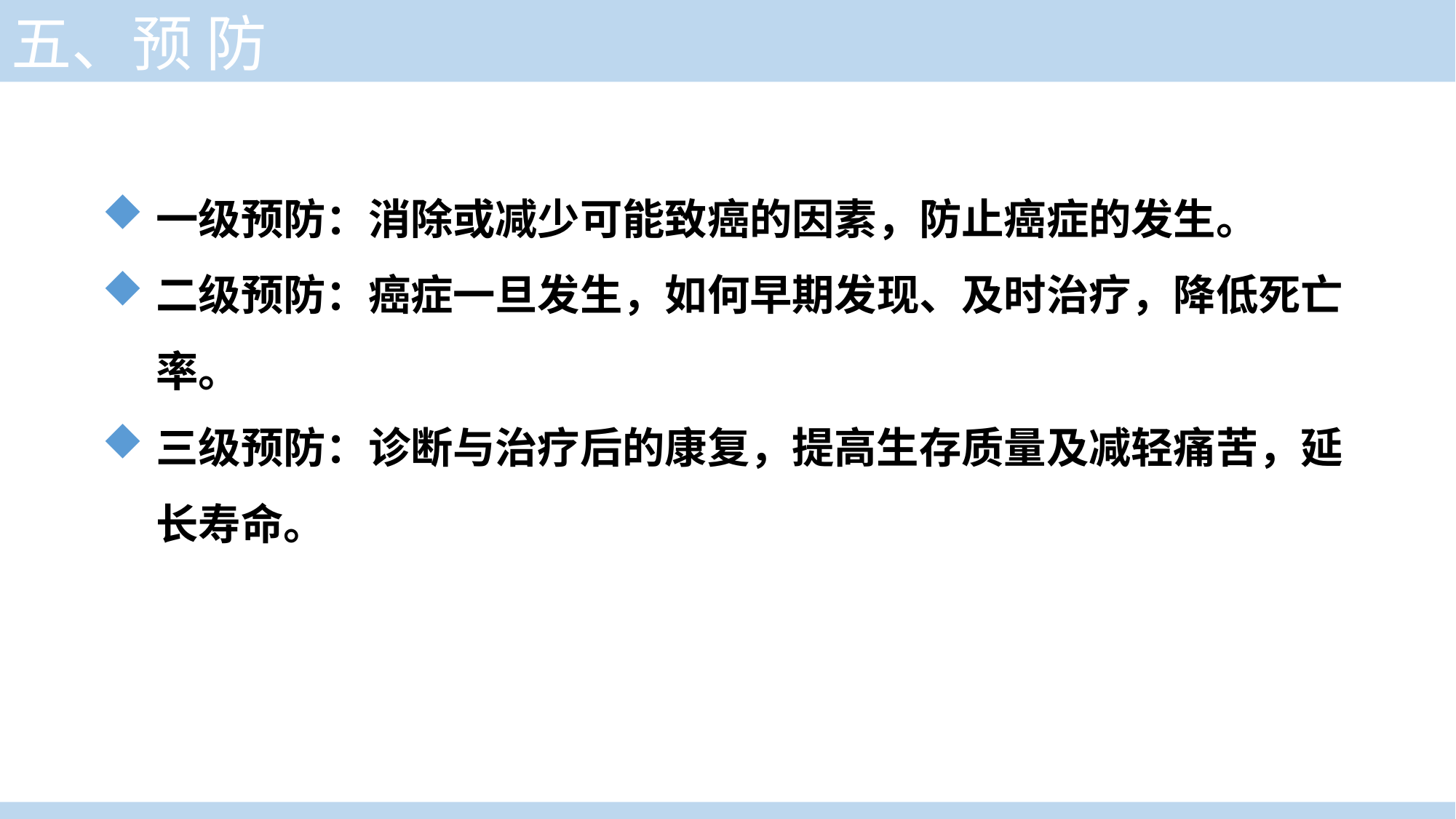

五、预 防
一级预防：消除或减少可能致癌的因素，防止癌症的发生。
二级预防：癌症一旦发生，如何早期发现、及时治疗，降低死亡率。
三级预防：诊断与治疗后的康复，提高生存质量及减轻痛苦，延长寿命。